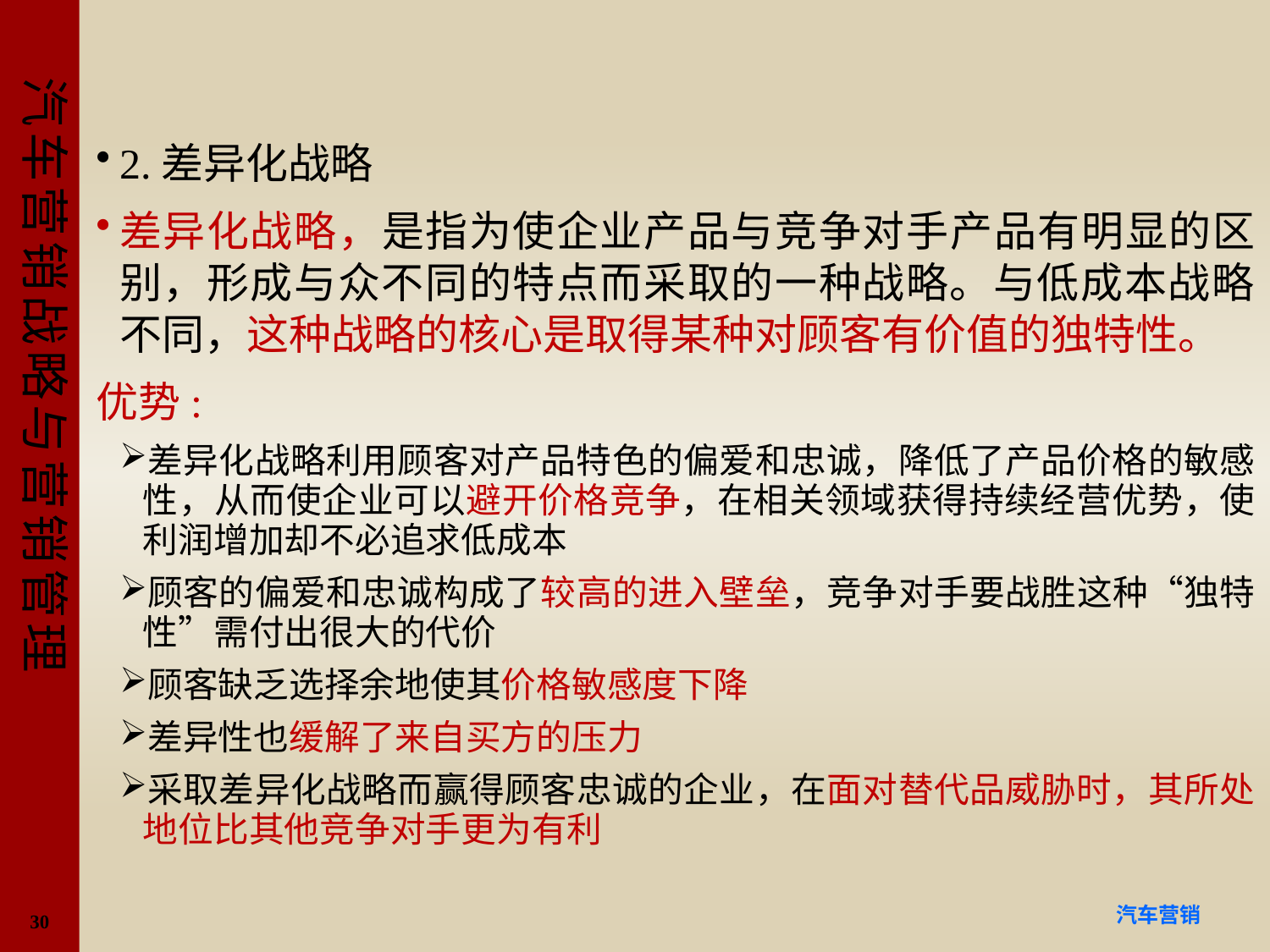

#
2.差异化战略
差异化战略，是指为使企业产品与竞争对手产品有明显的区别，形成与众不同的特点而采取的一种战略。与低成本战略不同，这种战略的核心是取得某种对顾客有价值的独特性。
优势:
差异化战略利用顾客对产品特色的偏爱和忠诚，降低了产品价格的敏感性，从而使企业可以避开价格竞争，在相关领域获得持续经营优势，使利润增加却不必追求低成本
顾客的偏爱和忠诚构成了较高的进入壁垒，竞争对手要战胜这种“独特性”需付出很大的代价
顾客缺乏选择余地使其价格敏感度下降
差异性也缓解了来自买方的压力
采取差异化战略而赢得顾客忠诚的企业，在面对替代品威胁时，其所处地位比其他竞争对手更为有利

30